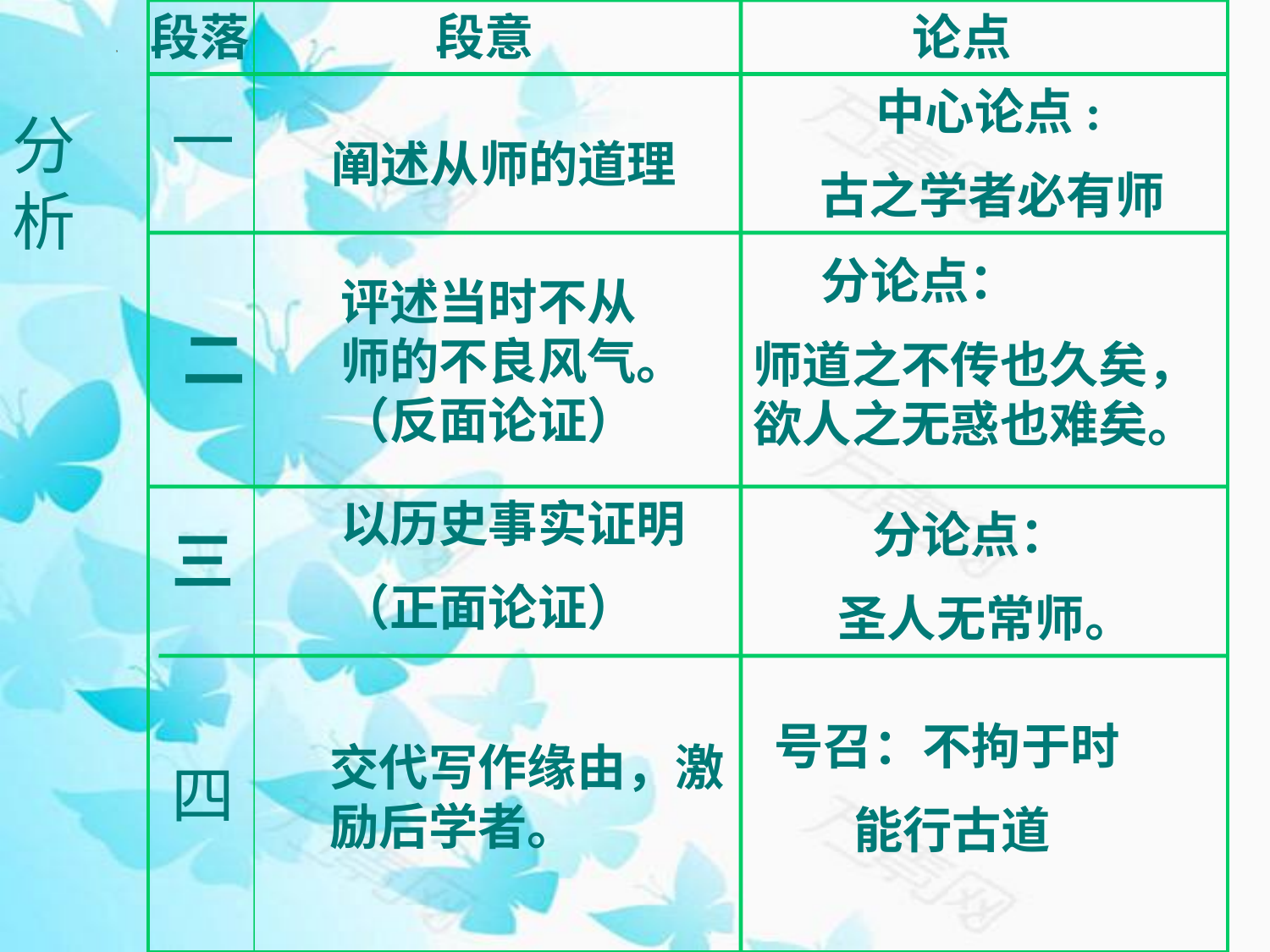

段落

段意

论点

        中心论点:
   古之学者必有师
一
分
析
阐述从师的道理

     分论点：
师道之不传也久矣，欲人之无惑也难矣。
评述当时不从师的不良风气。（反面论证）
二

以历史事实证明
（正面论证）
  分论点：
圣人无常师。
三

号召：不拘于时
      能行古道
交代写作缘由，激励后学者。
四